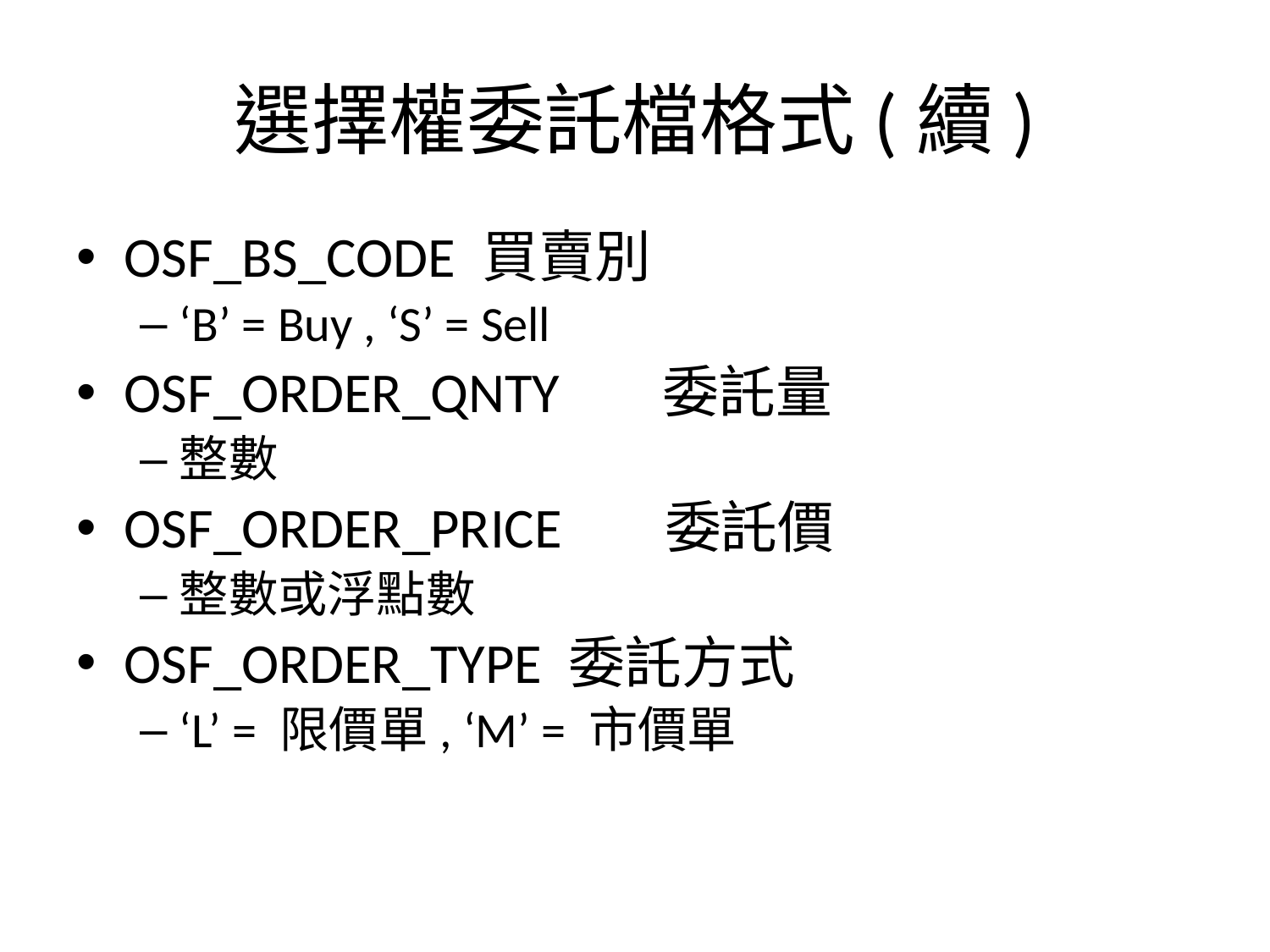

# 選擇權委託檔格式(續)
OSF_BS_CODE 買賣別
‘B’ = Buy , ‘S’ = Sell
OSF_ORDER_QNTY       委託量
整數
OSF_ORDER_PRICE       委託價
整數或浮點數
OSF_ORDER_TYPE 委託方式
‘L’ = 限價單, ‘M’ = 市價單